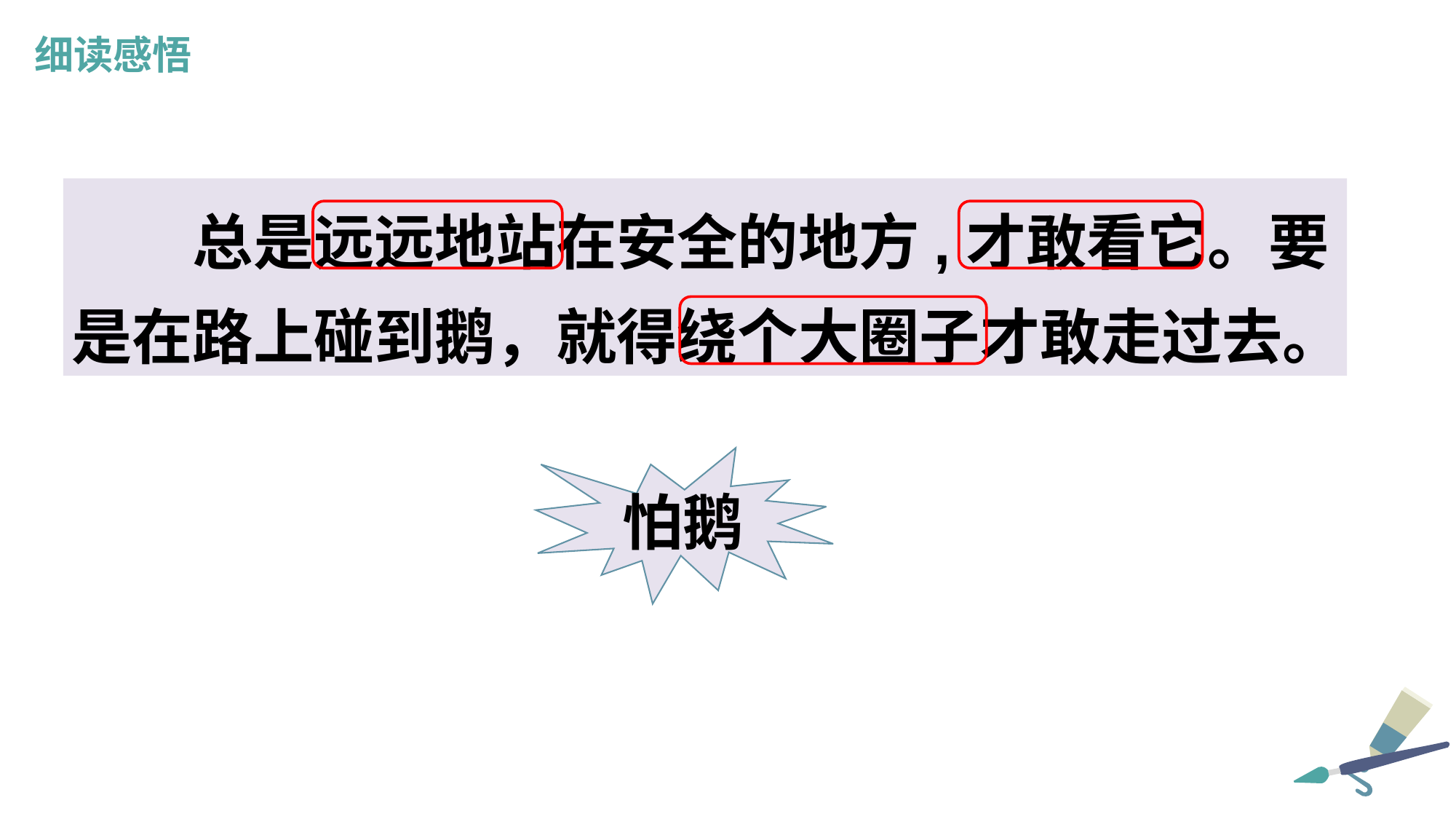

细读感悟
总是远远地站在安全的地方,才敢看它。要是在路上碰到鹅，就得绕个大圈子才敢走过去。

怕鹅